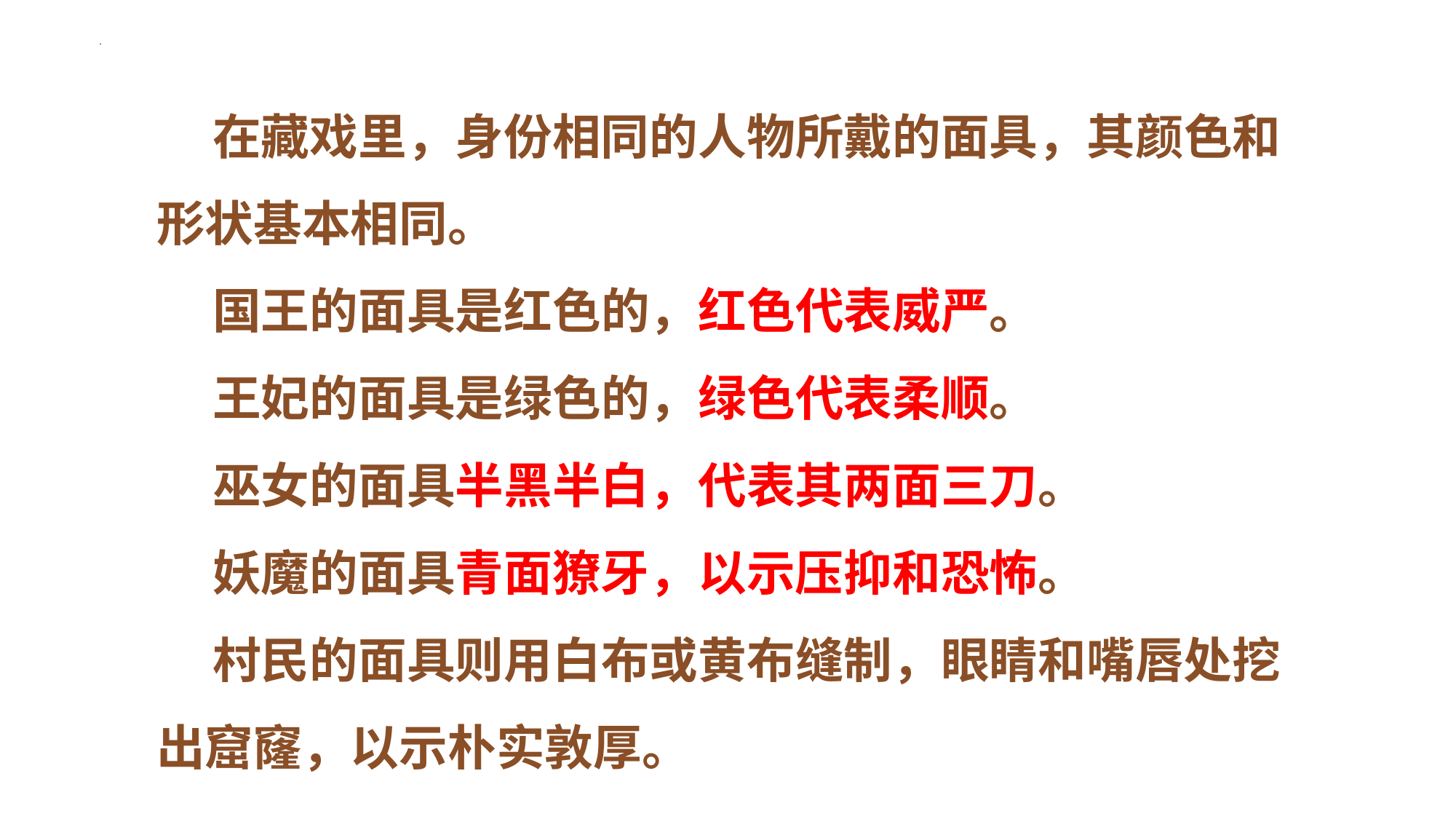

在藏戏里，身份相同的人物所戴的面具，其颜色和形状基本相同。
    国王的面具是红色的，红色代表威严。
    王妃的面具是绿色的，绿色代表柔顺。
    巫女的面具半黑半白，代表其两面三刀。
    妖魔的面具青面獠牙，以示压抑和恐怖。
    村民的面具则用白布或黄布缝制，眼睛和嘴唇处挖出窟窿，以示朴实敦厚。